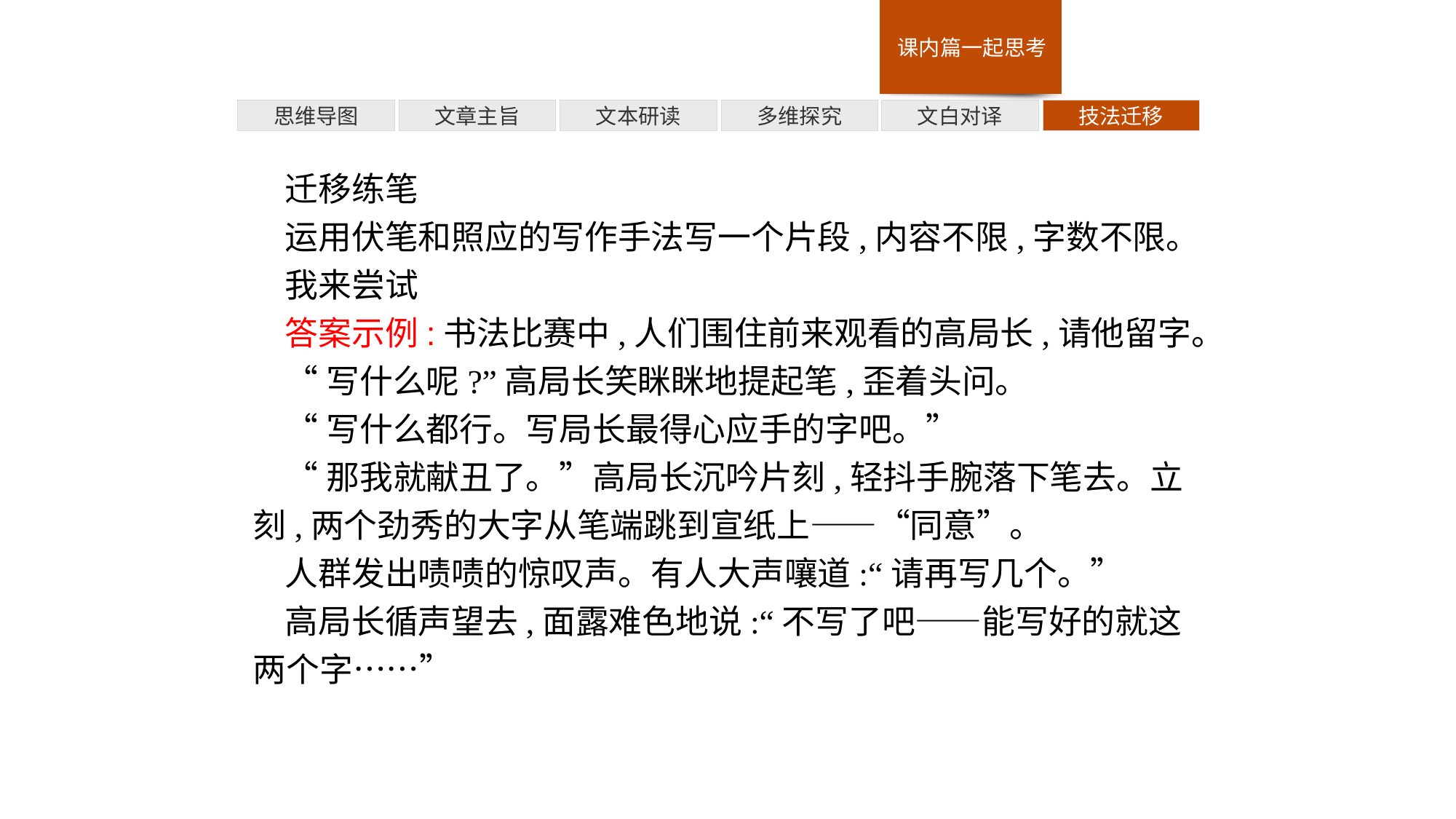

多维探究
技法迁移
思维导图
文章主旨
文本研读
文白对译
迁移练笔
运用伏笔和照应的写作手法写一个片段,内容不限,字数不限。
我来尝试
答案示例:书法比赛中,人们围住前来观看的高局长,请他留字。
“写什么呢?”高局长笑眯眯地提起笔,歪着头问。
“写什么都行。写局长最得心应手的字吧。”
“那我就献丑了。”高局长沉吟片刻,轻抖手腕落下笔去。立刻,两个劲秀的大字从笔端跳到宣纸上——“同意”。
人群发出啧啧的惊叹声。有人大声嚷道:“请再写几个。”
高局长循声望去,面露难色地说:“不写了吧——能写好的就这两个字……”